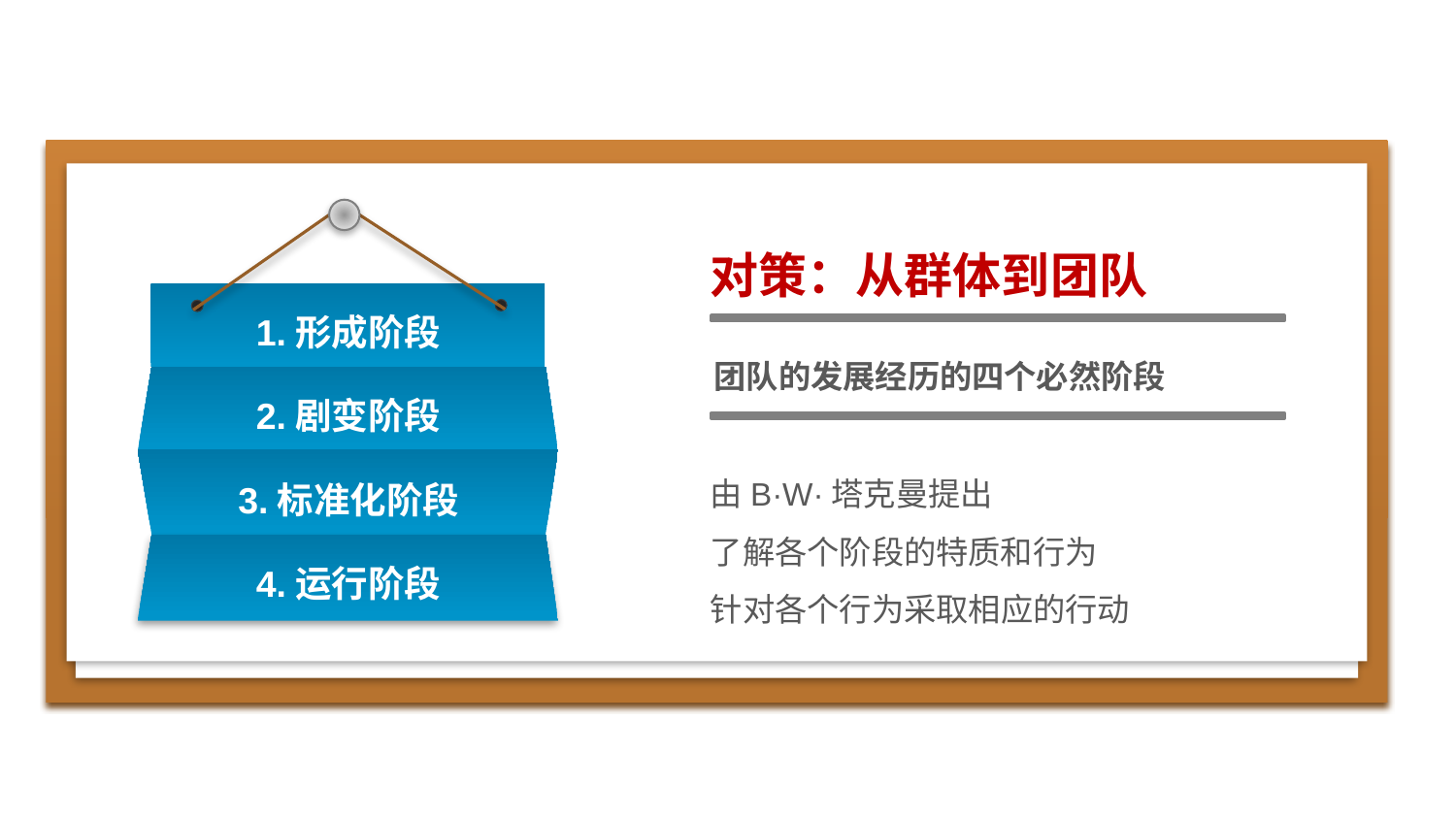

对策：从群体到团队

1.形成阶段

团队的发展经历的四个必然阶段
2.剧变阶段

由B·W·塔克曼提出
了解各个阶段的特质和行为
针对各个行为采取相应的行动
3.标准化阶段
4.运行阶段